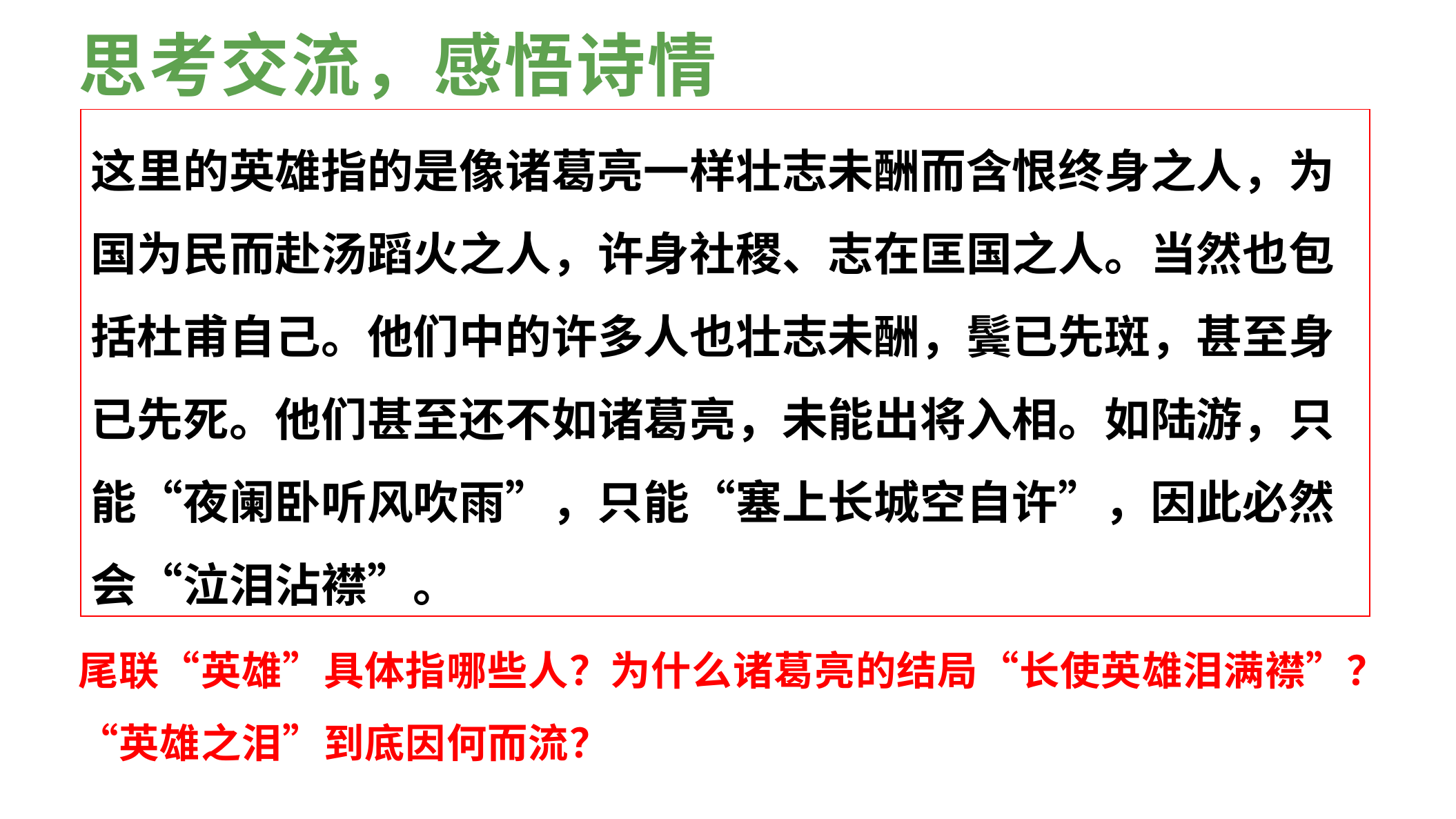

思考交流，感悟诗情
这里的英雄指的是像诸葛亮一样壮志未酬而含恨终身之人，为国为民而赴汤蹈火之人，许身社稷、志在匡国之人。当然也包括杜甫自己。他们中的许多人也壮志未酬，鬓已先斑，甚至身已先死。他们甚至还不如诸葛亮，未能出将入相。如陆游，只能“夜阑卧听风吹雨”，只能“塞上长城空自许”，因此必然会“泣泪沾襟”。
尾联“英雄”具体指哪些人？为什么诸葛亮的结局“长使英雄泪满襟”？“英雄之泪”到底因何而流？